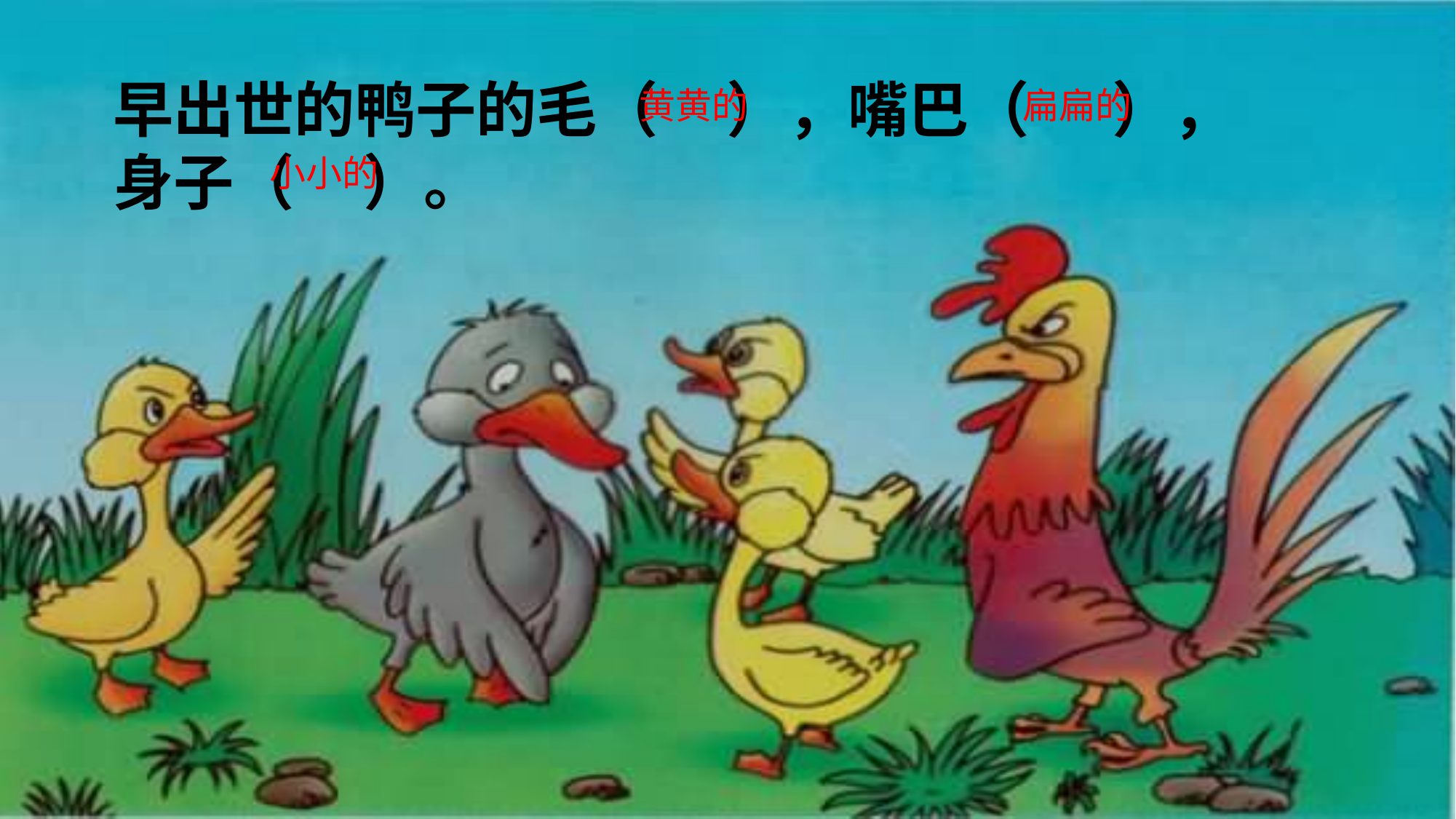

早出世的鸭子的毛（     ），嘴巴（      ），身子（     ）。
黄黄的
扁扁的
小小的